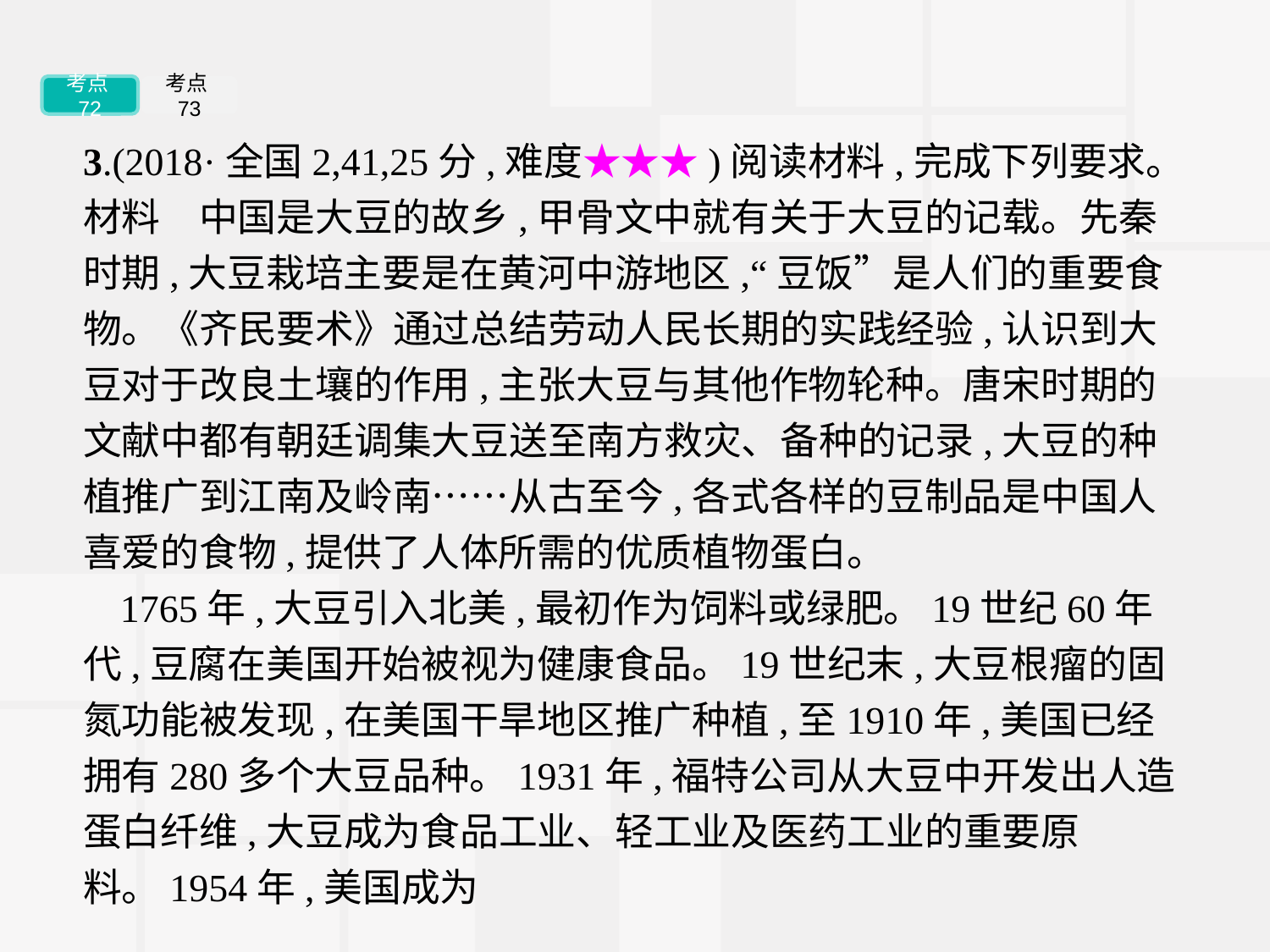

考点72
考点73
3.(2018·全国2,41,25分,难度★★★)阅读材料,完成下列要求。
材料　中国是大豆的故乡,甲骨文中就有关于大豆的记载。先秦时期,大豆栽培主要是在黄河中游地区,“豆饭”是人们的重要食物。《齐民要术》通过总结劳动人民长期的实践经验,认识到大豆对于改良土壤的作用,主张大豆与其他作物轮种。唐宋时期的文献中都有朝廷调集大豆送至南方救灾、备种的记录,大豆的种植推广到江南及岭南……从古至今,各式各样的豆制品是中国人喜爱的食物,提供了人体所需的优质植物蛋白。
1765年,大豆引入北美,最初作为饲料或绿肥。19世纪60年代,豆腐在美国开始被视为健康食品。19世纪末,大豆根瘤的固氮功能被发现,在美国干旱地区推广种植,至1910年,美国已经拥有280多个大豆品种。1931年,福特公司从大豆中开发出人造蛋白纤维,大豆成为食品工业、轻工业及医药工业的重要原料。1954年,美国成为